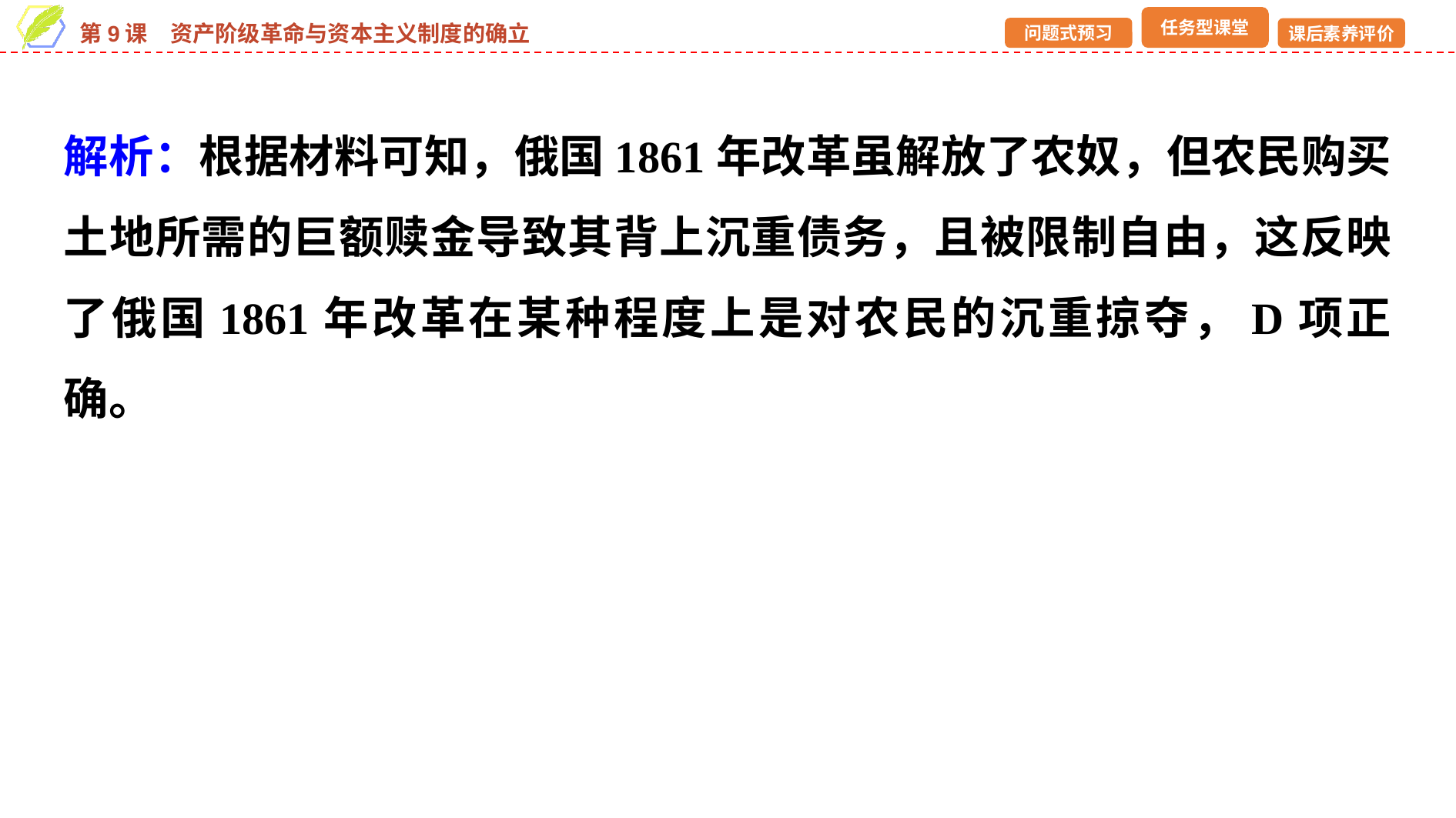

解析：根据材料可知，俄国1861年改革虽解放了农奴，但农民购买土地所需的巨额赎金导致其背上沉重债务，且被限制自由，这反映了俄国1861年改革在某种程度上是对农民的沉重掠夺，D项正确。